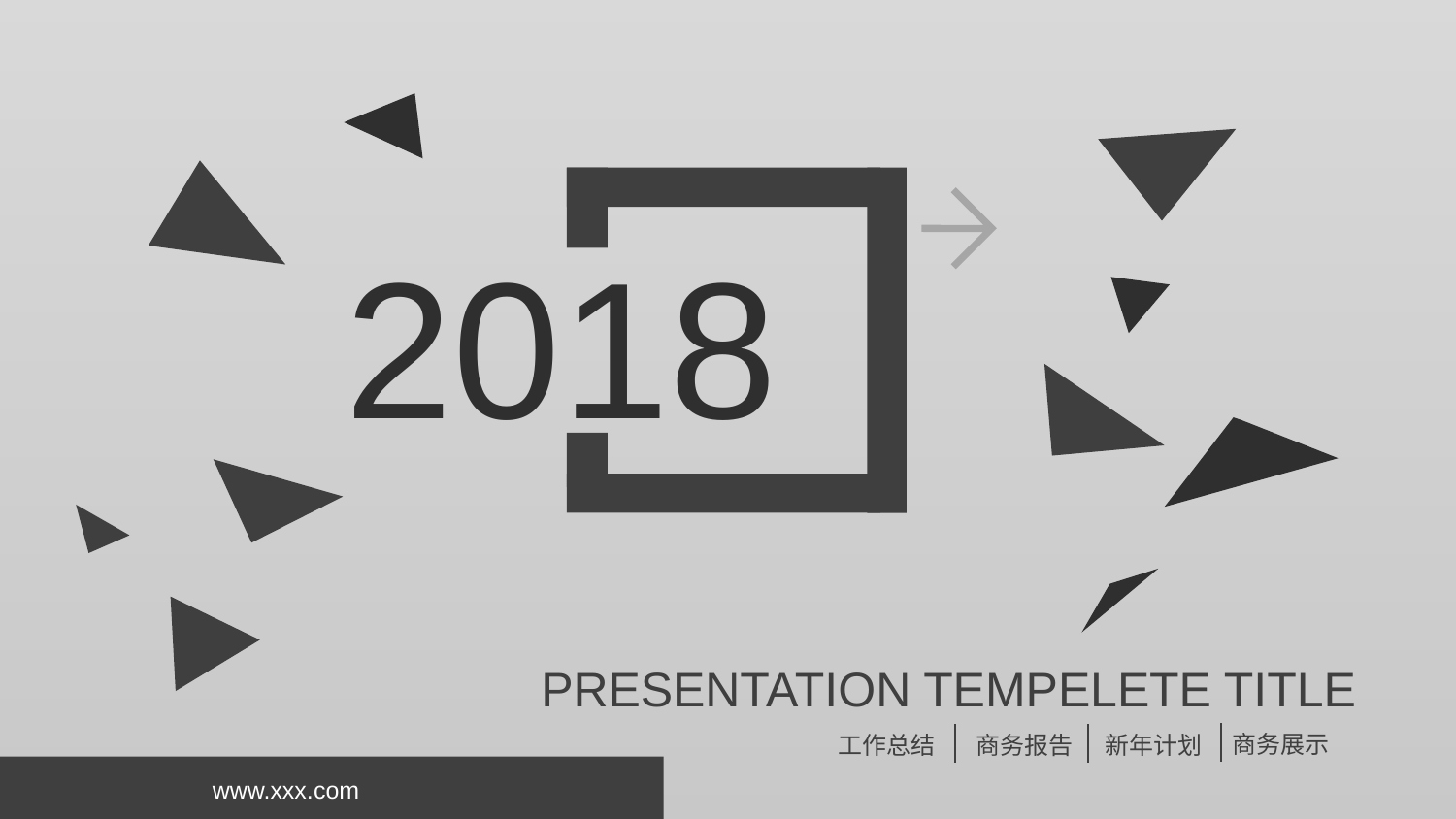

2018

PRESENTATION TEMPELETE TITLE
商务展示
工作总结
商务报告
新年计划

www.xxx.com